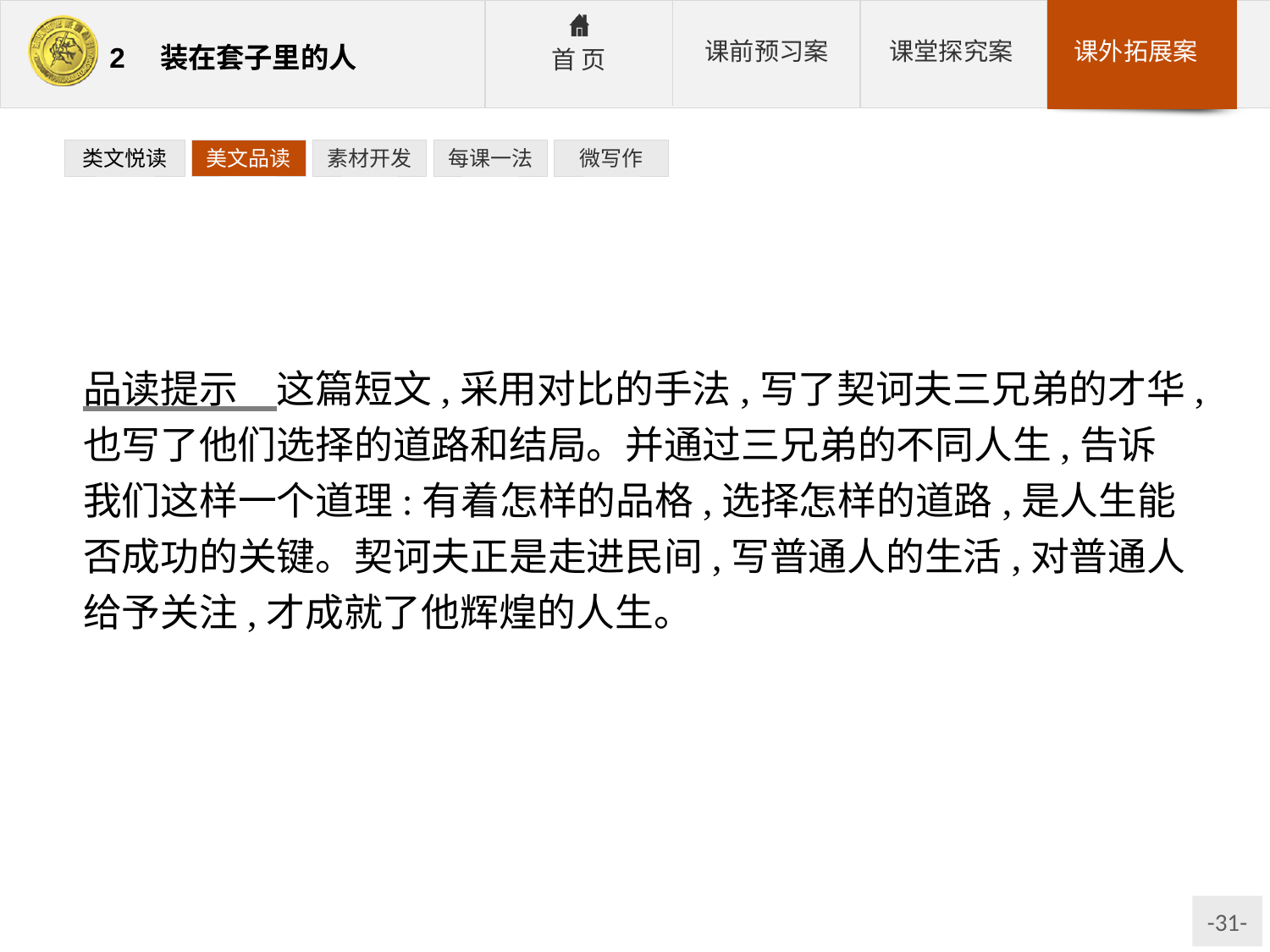

类文悦读
美文品读
素材开发
每课一法
微写作
品读提示　这篇短文,采用对比的手法,写了契诃夫三兄弟的才华,也写了他们选择的道路和结局。并通过三兄弟的不同人生,告诉我们这样一个道理:有着怎样的品格,选择怎样的道路,是人生能否成功的关键。契诃夫正是走进民间,写普通人的生活,对普通人给予关注,才成就了他辉煌的人生。